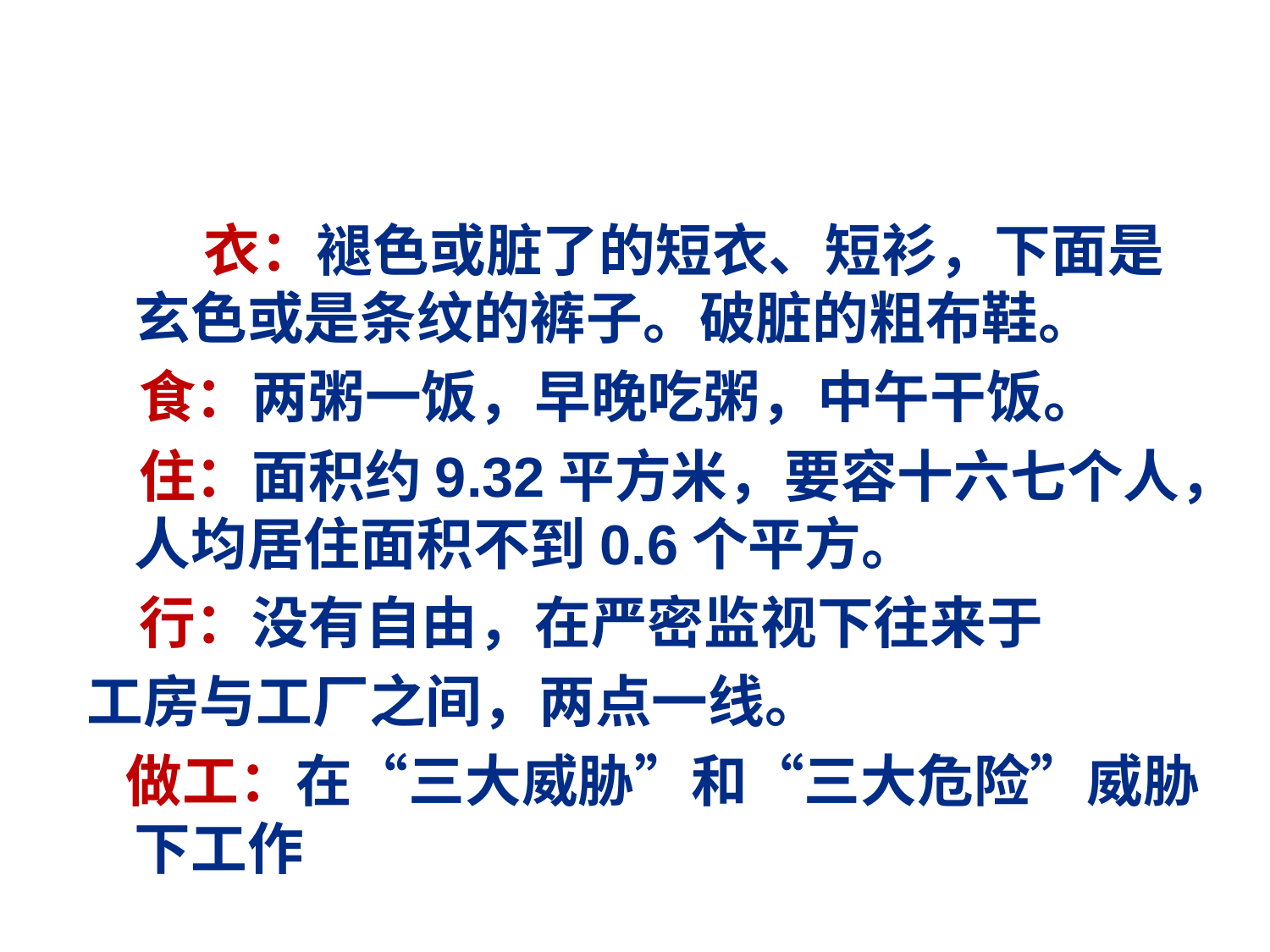

# 衣：褪色或脏了的短衣、短衫，下面是玄色或是条纹的裤子。破脏的粗布鞋。
   食：两粥一饭，早晚吃粥，中午干饭。
   住：面积约9.32平方米，要容十六七个人，人均居住面积不到0.6个平方。
   行：没有自由，在严密监视下往来于
工房与工厂之间，两点一线。
  做工：在“三大威胁”和“三大危险”威胁下工作